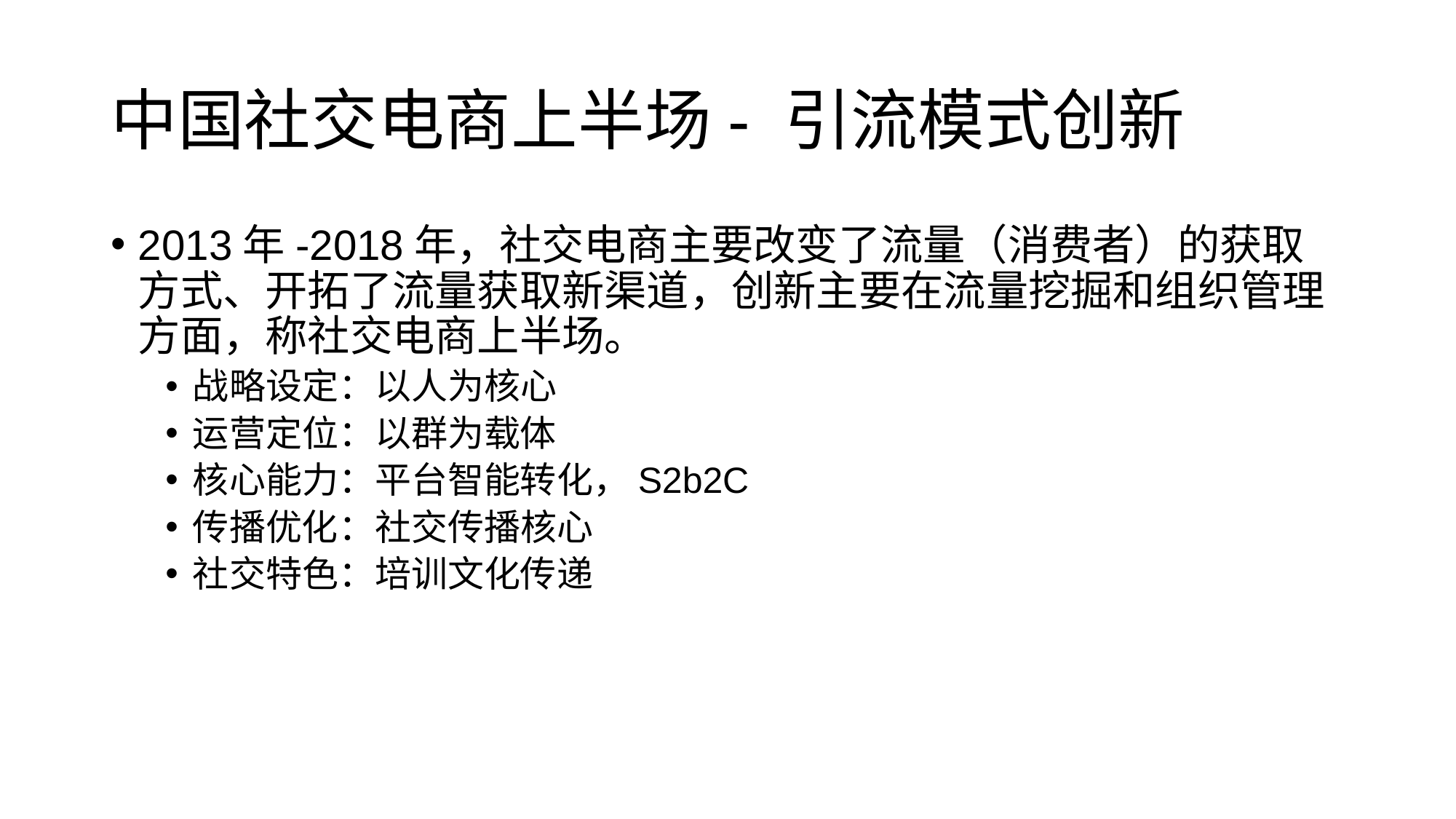

# 中国社交电商上半场- 引流模式创新
2013年-2018年，社交电商主要改变了流量（消费者）的获取方式、开拓了流量获取新渠道，创新主要在流量挖掘和组织管理方面，称社交电商上半场。
战略设定：以人为核心
运营定位：以群为载体
核心能力：平台智能转化，S2b2C
传播优化：社交传播核心
社交特色：培训文化传递